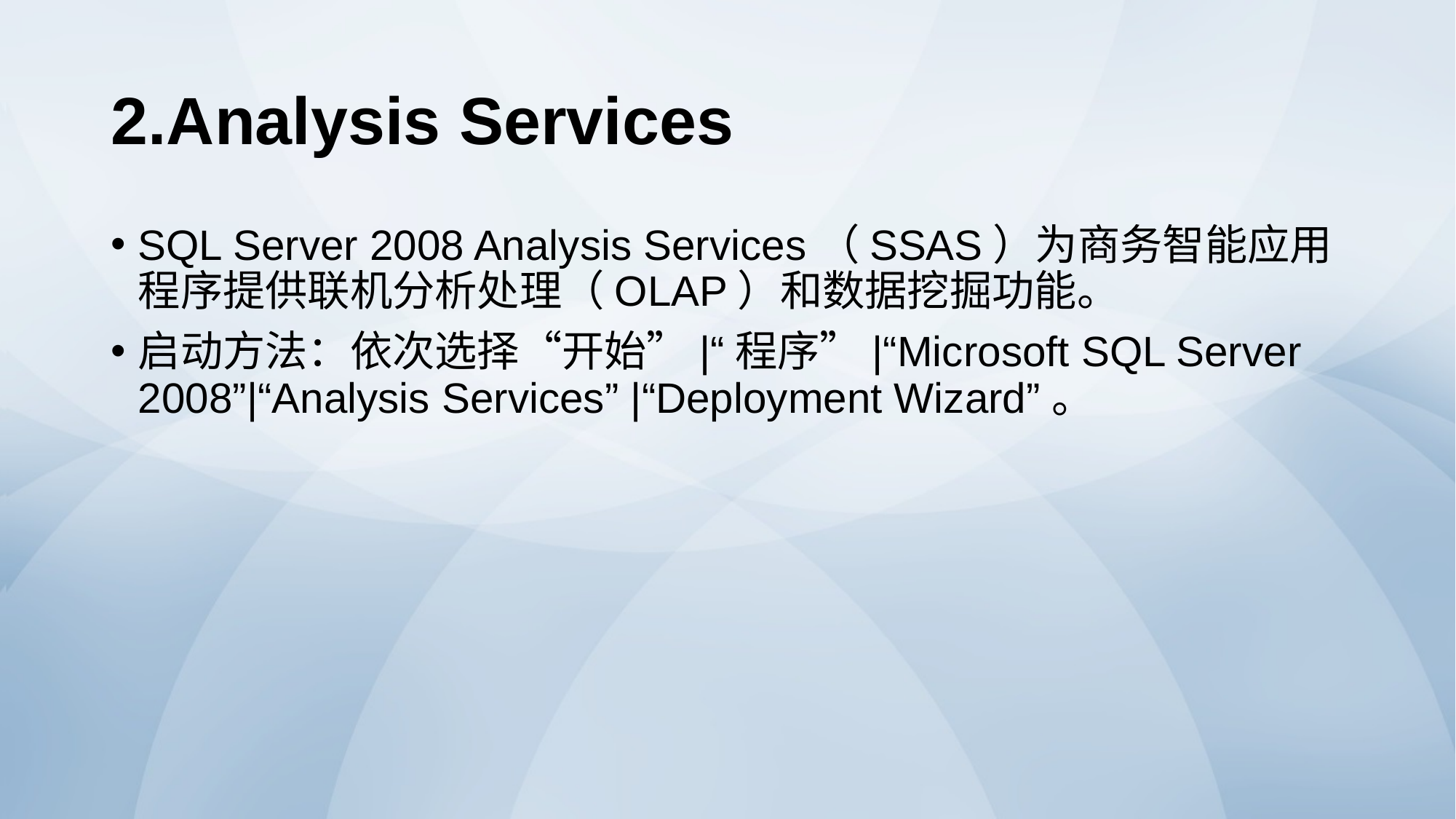

# 2.Analysis Services
SQL Server 2008 Analysis Services（SSAS）为商务智能应用程序提供联机分析处理（OLAP）和数据挖掘功能。
启动方法：依次选择“开始”|“程序”|“Microsoft SQL Server 2008”|“Analysis Services” |“Deployment Wizard”。